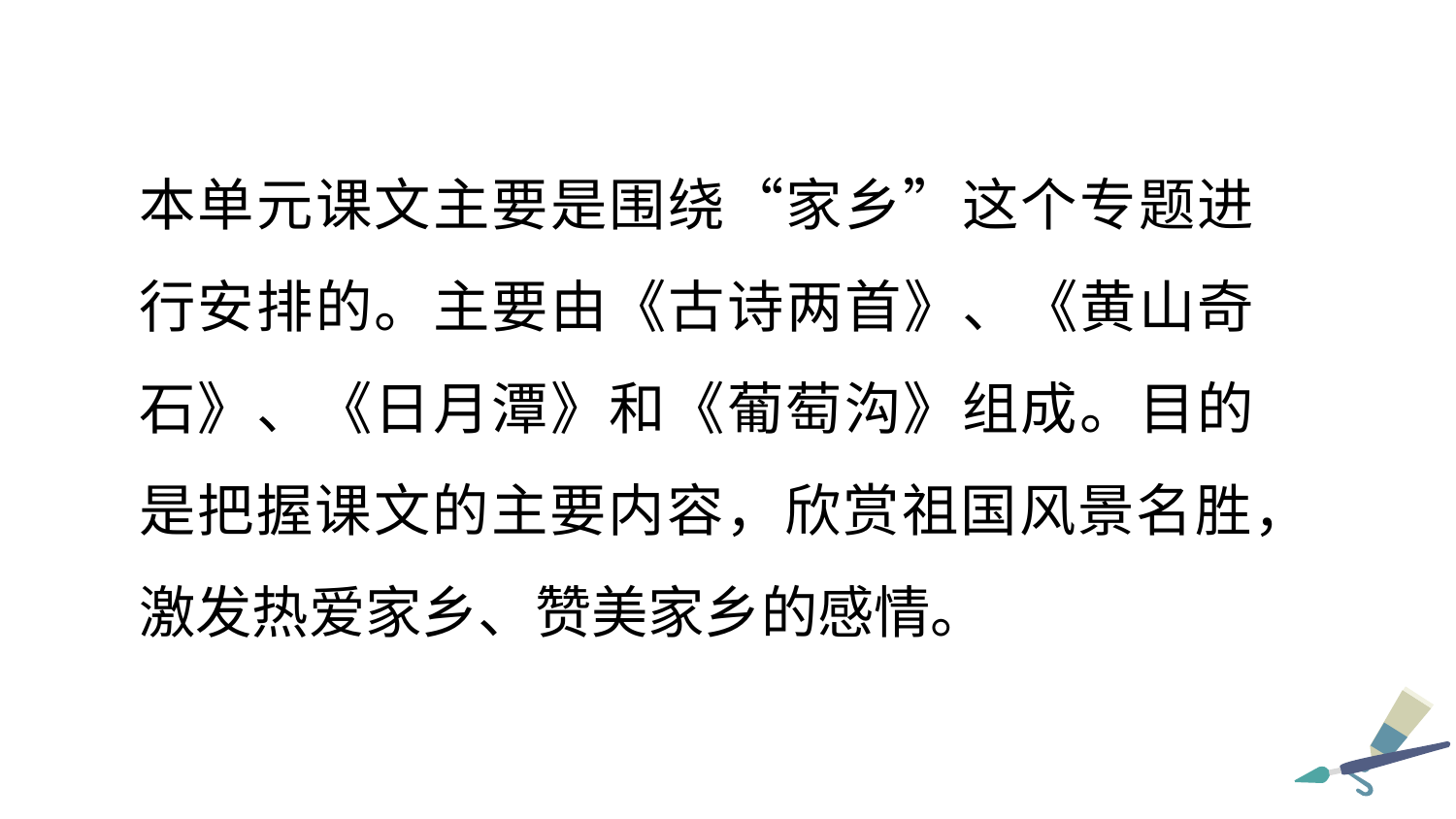

本单元课文主要是围绕“家乡”这个专题进行安排的。主要由《古诗两首》、《黄山奇石》、《日月潭》和《葡萄沟》组成。目的是把握课文的主要内容，欣赏祖国风景名胜，激发热爱家乡、赞美家乡的感情。